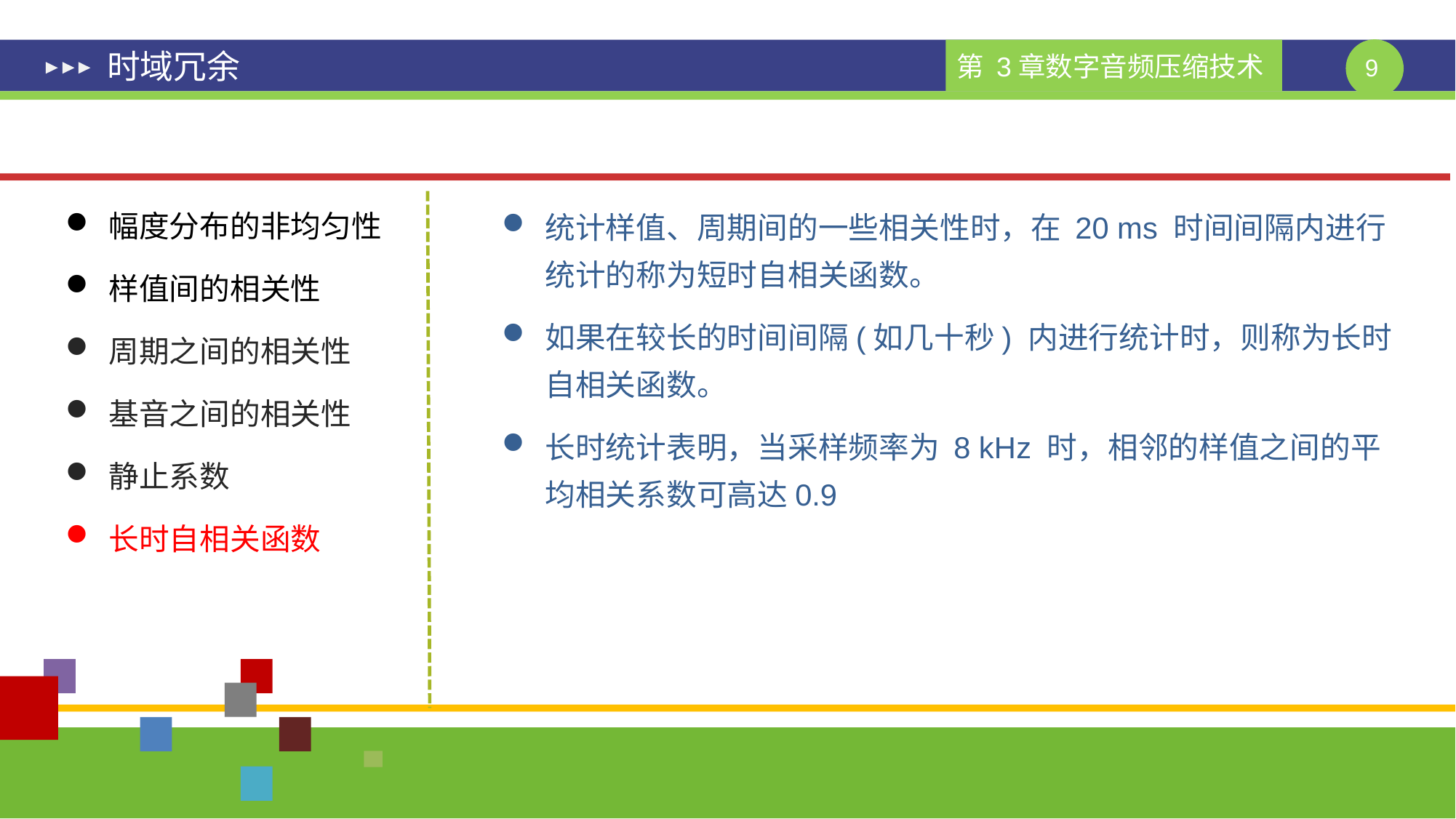

# 时域冗余

幅度分布的非均匀性
样值间的相关性
周期之间的相关性
基音之间的相关性
静止系数
长时自相关函数
统计样值、周期间的一些相关性时，在 20 ms 时间间隔内进行统计的称为短时自相关函数。
如果在较长的时间间隔(如几十秒) 内进行统计时，则称为长时自相关函数。
长时统计表明，当采样频率为 8 kHz 时，相邻的样值之间的平均相关系数可高达0.9